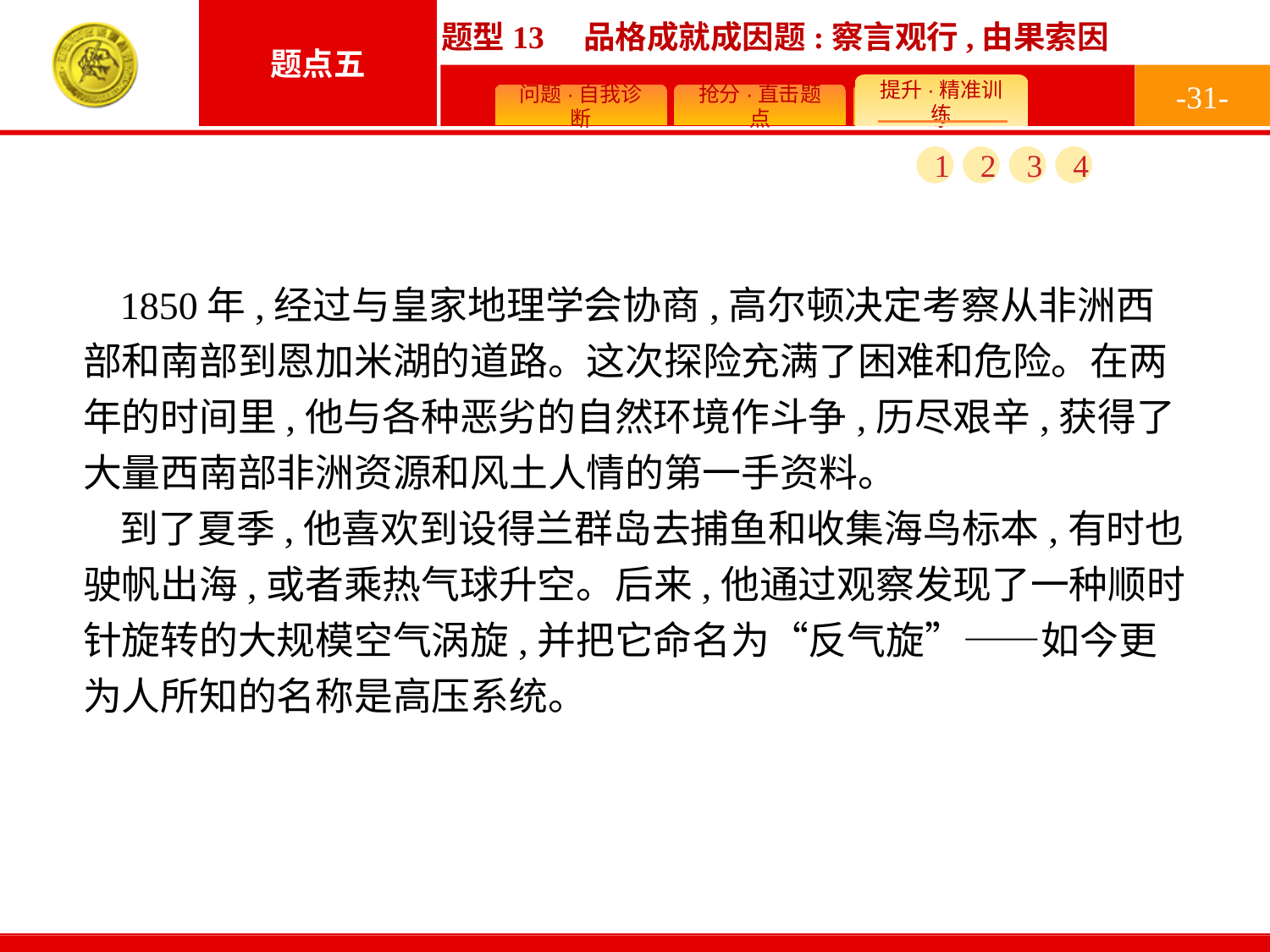

-31-
1
2
3
4
1850年,经过与皇家地理学会协商,高尔顿决定考察从非洲西部和南部到恩加米湖的道路。这次探险充满了困难和危险。在两年的时间里,他与各种恶劣的自然环境作斗争,历尽艰辛,获得了大量西南部非洲资源和风土人情的第一手资料。
到了夏季,他喜欢到设得兰群岛去捕鱼和收集海鸟标本,有时也驶帆出海,或者乘热气球升空。后来,他通过观察发现了一种顺时针旋转的大规模空气涡旋,并把它命名为“反气旋”——如今更为人所知的名称是高压系统。